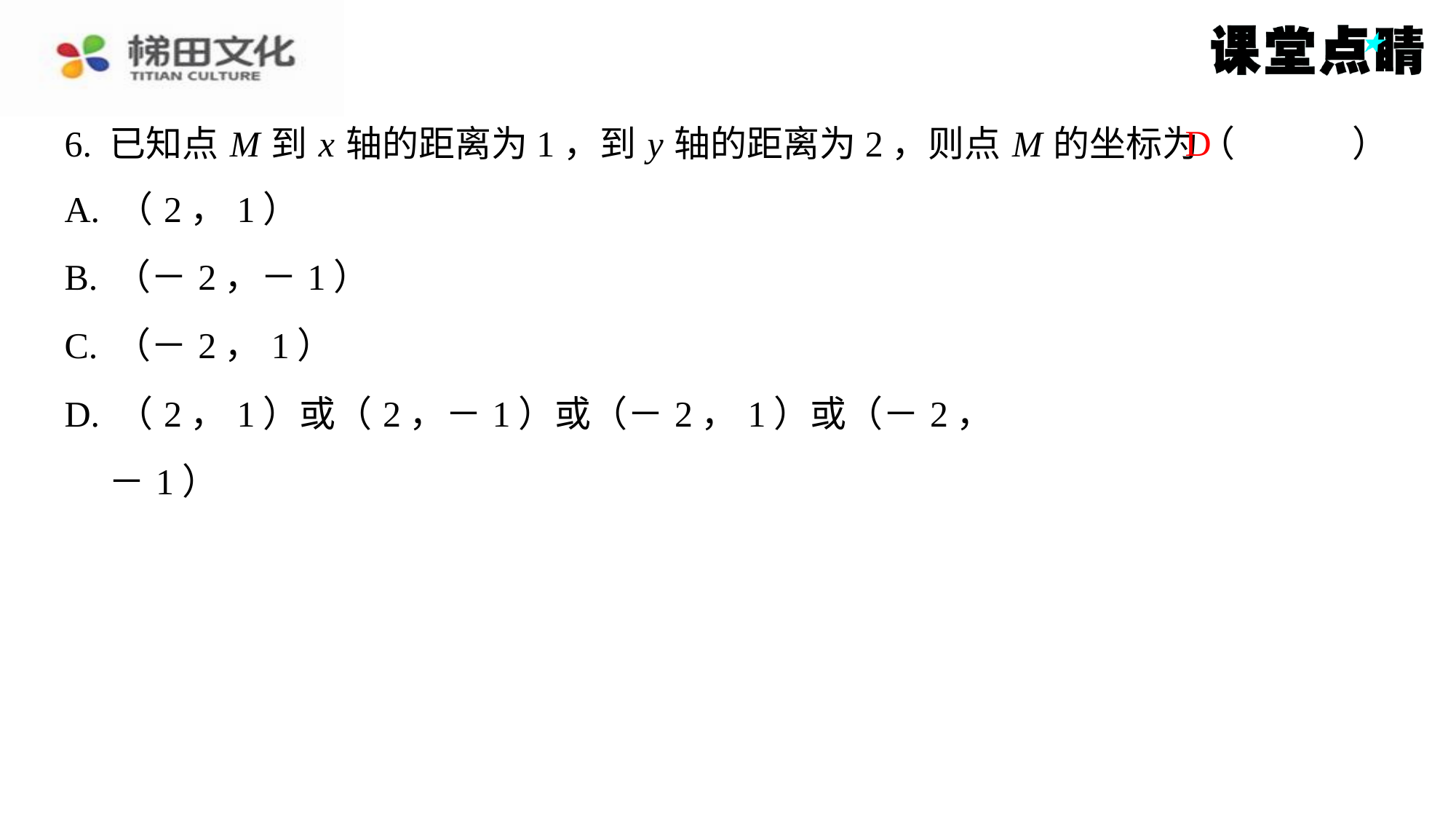

D
6. 已知点 M 到 x 轴的距离为1，到 y 轴的距离为2，则点 M 的坐标为（　D　）
| A. （2，1） |
| --- |
| B. （－2，－1） |
| C. （－2，1） |
| D. （2，1）或（2，－1）或（－2，1）或（－2，－1） |